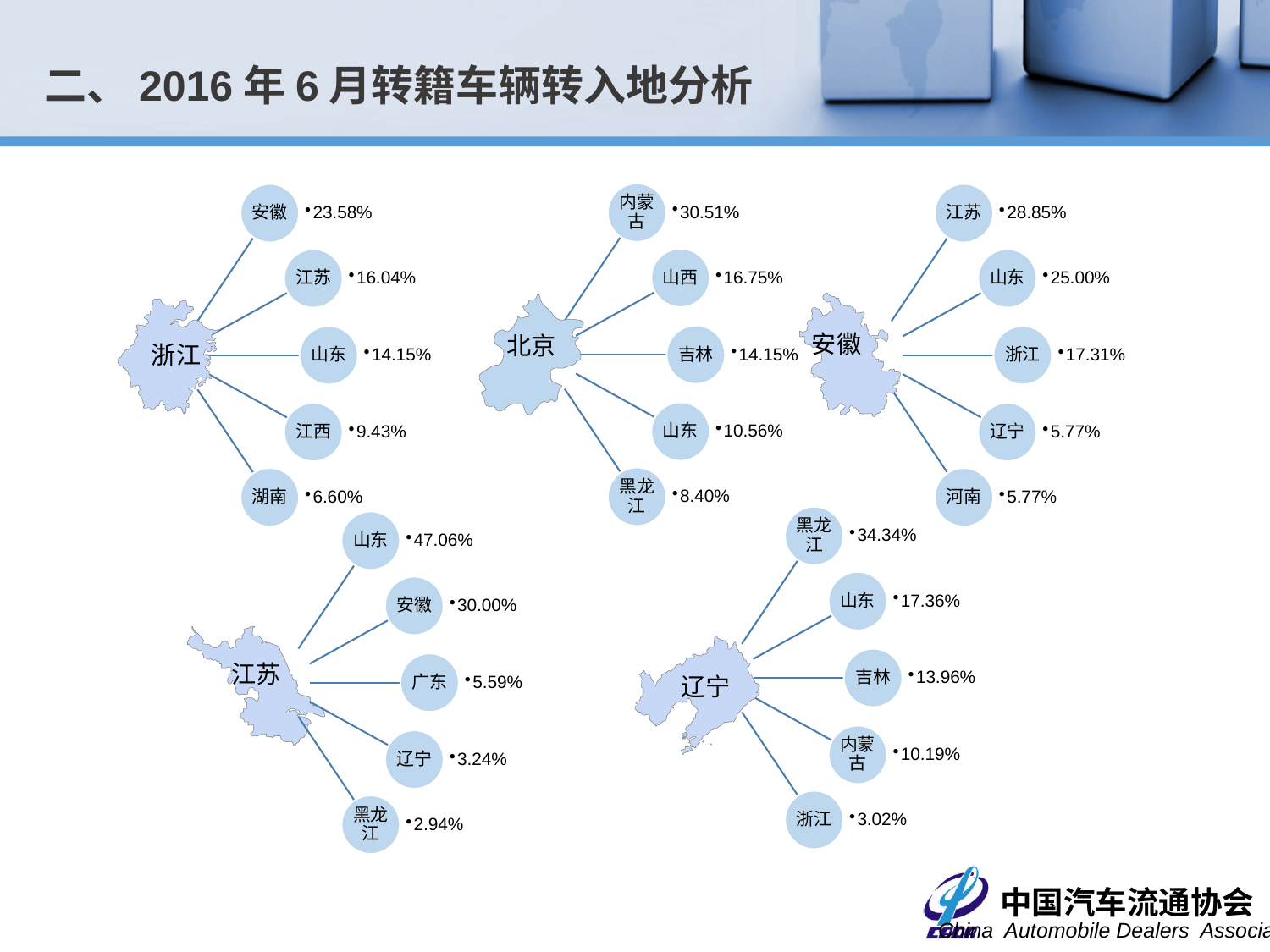

二、2016年6月转籍车辆转入地分析
内蒙古
30.51%
山西
16.75%
吉林
14.15%
山东
10.56%
黑龙江
8.40%
安徽
23.58%
江苏
16.04%
山东
14.15%
江西
9.43%
湖南
6.60%
江苏
28.85%
山东
25.00%
浙江
17.31%
辽宁
5.77%
河南
5.77%

安徽

北京

浙江
黑龙江
34.34%
山东
17.36%
吉林
13.96%
内蒙古
10.19%
浙江
3.02%
山东
47.06%
安徽
30.00%
广东
5.59%
辽宁
3.24%
黑龙江
2.94%

     辽宁
江苏